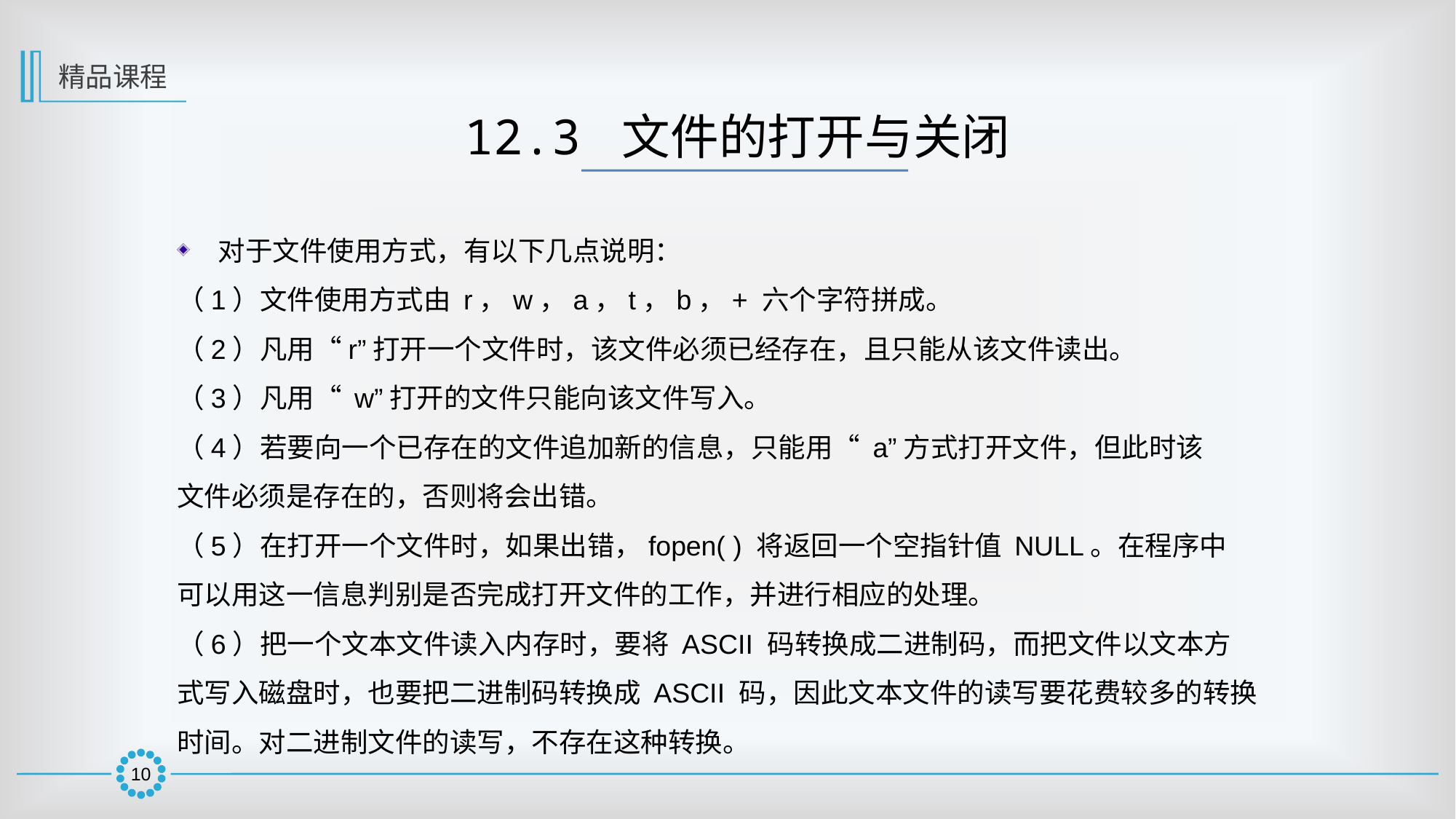

精品课程
12.3 文件的打开与关闭

对于文件使用方式，有以下几点说明：
（1）文件使用方式由 r，w，a，t，b，+ 六个字符拼成。
（2）凡用“r”打开一个文件时，该文件必须已经存在，且只能从该文件读出。
（3）凡用“ w”打开的文件只能向该文件写入。
（4）若要向一个已存在的文件追加新的信息，只能用“ a”方式打开文件，但此时该
文件必须是存在的，否则将会出错。
（5）在打开一个文件时，如果出错，fopen( ) 将返回一个空指针值 NULL。在程序中
可以用这一信息判别是否完成打开文件的工作，并进行相应的处理。
（6）把一个文本文件读入内存时，要将 ASCII 码转换成二进制码，而把文件以文本方
式写入磁盘时，也要把二进制码转换成 ASCII 码，因此文本文件的读写要花费较多的转换
时间。对二进制文件的读写，不存在这种转换。

10